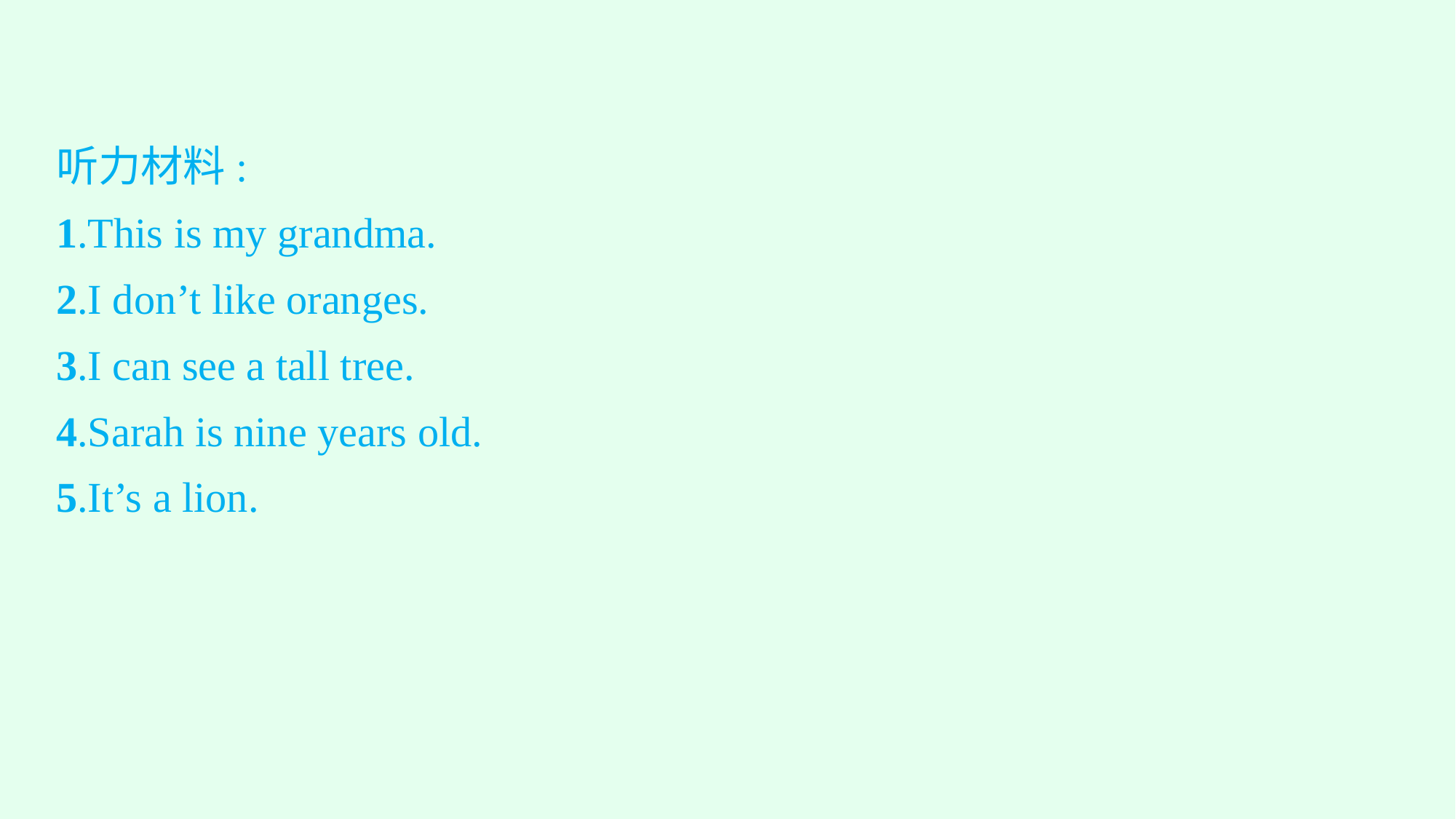

听力材料:
1.This is my grandma.
2.I don’t like oranges.
3.I can see a tall tree.
4.Sarah is nine years old.
5.It’s a lion.